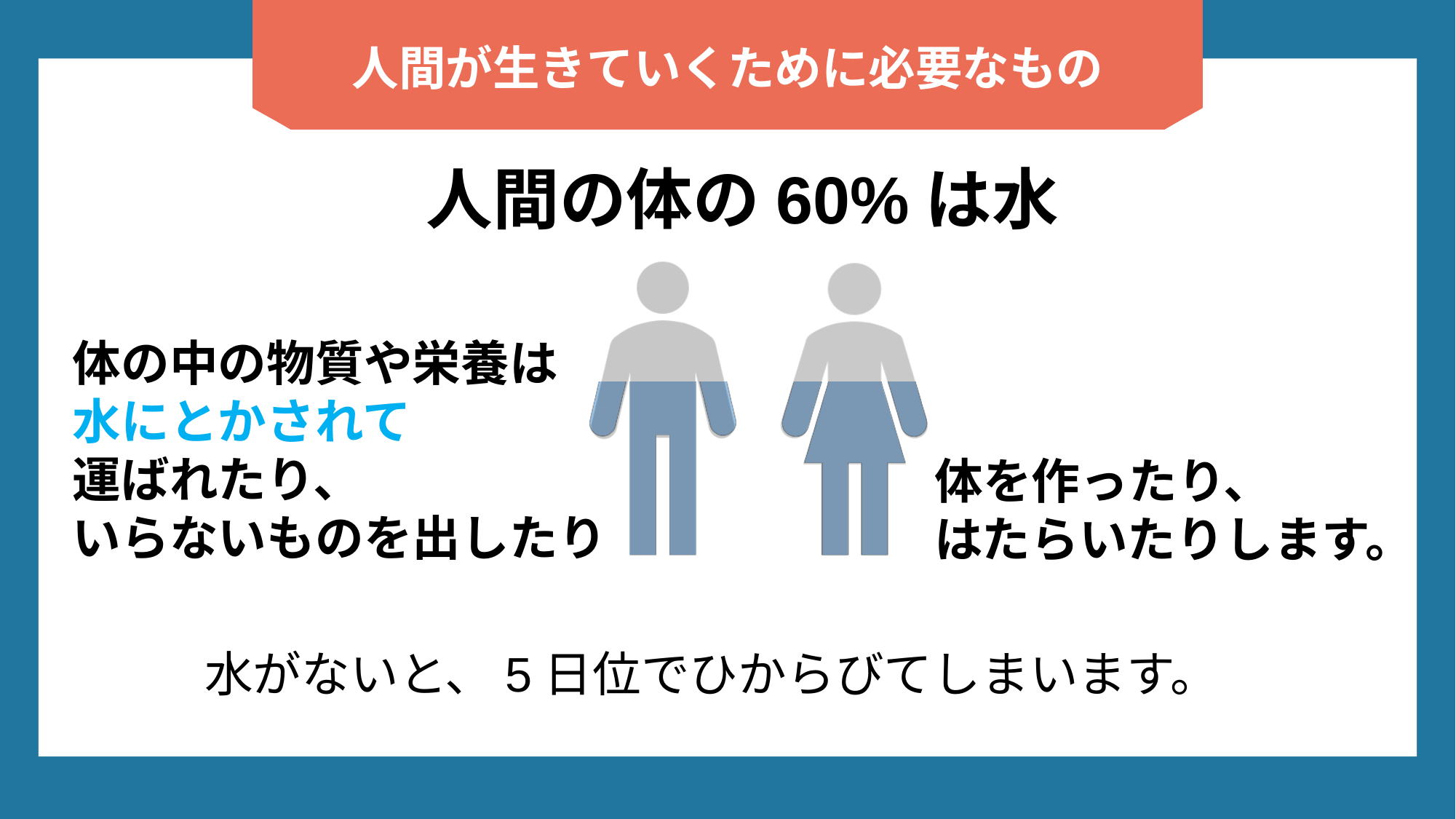

人間が生きていくために必要なもの
人間の体の60%は水

体の中の物質や栄養は
水にとかされて
運ばれたり、
いらないものを出したり
体を作ったり、
はたらいたりします。
水がないと、5日位でひからびてしまいます。